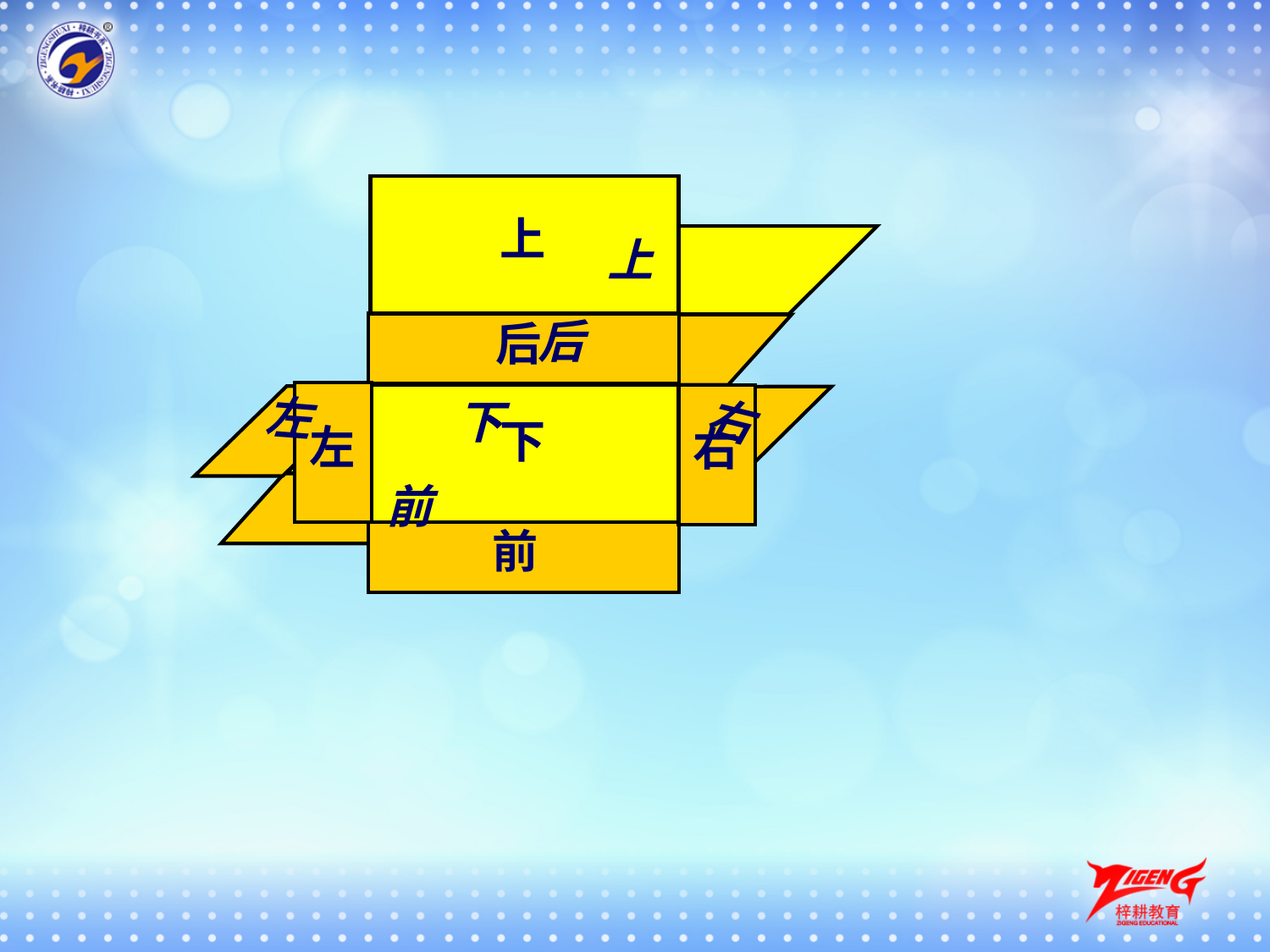

上
上

后
后

左

右
下

下
左
右
前

前